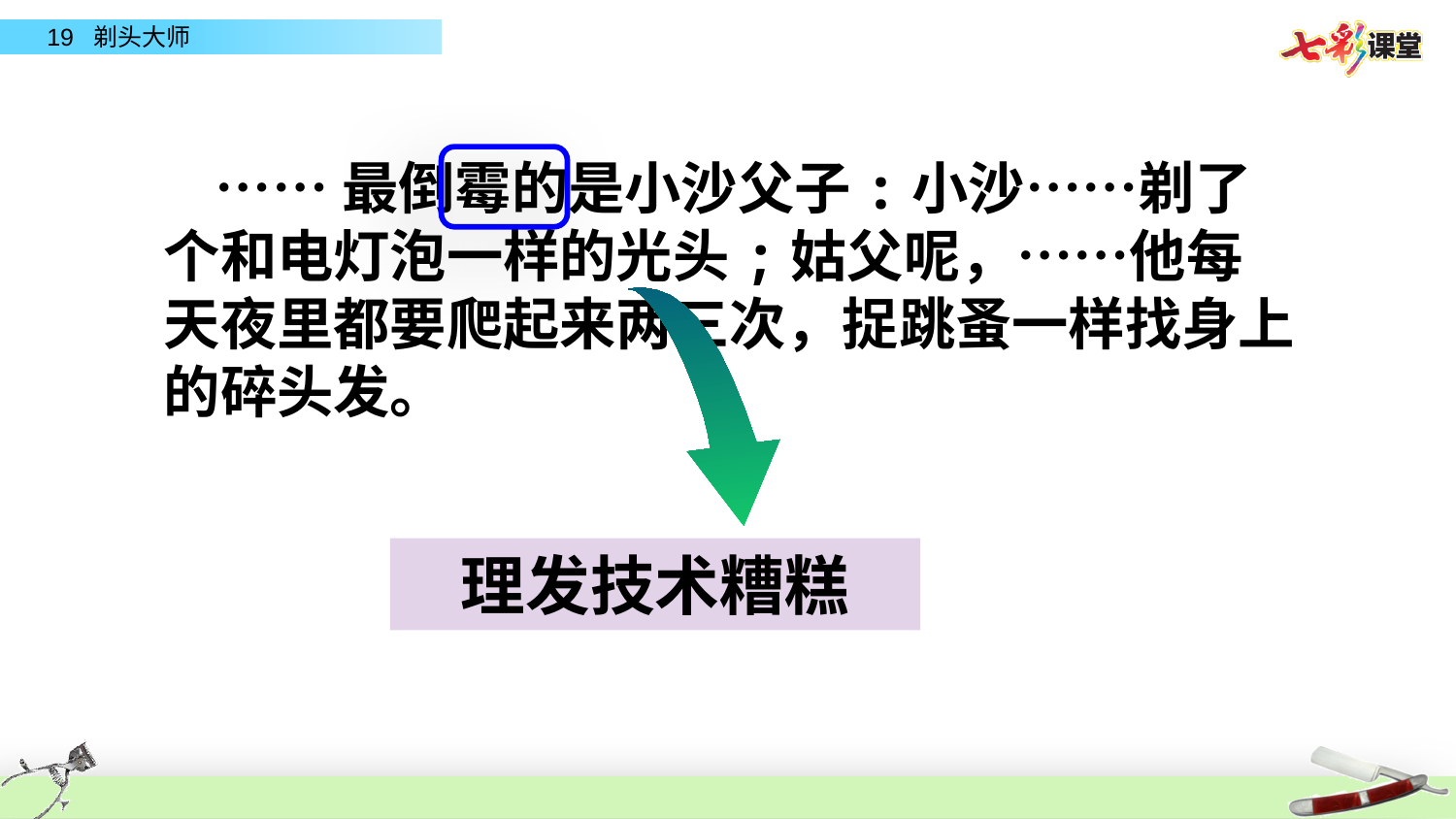

……最倒霉的是小沙父子:小沙……剃了个和电灯泡一样的光头;姑父呢，……他每天夜里都要爬起来两三次，捉跳蚤一样找身上的碎头发。

理发技术糟糕